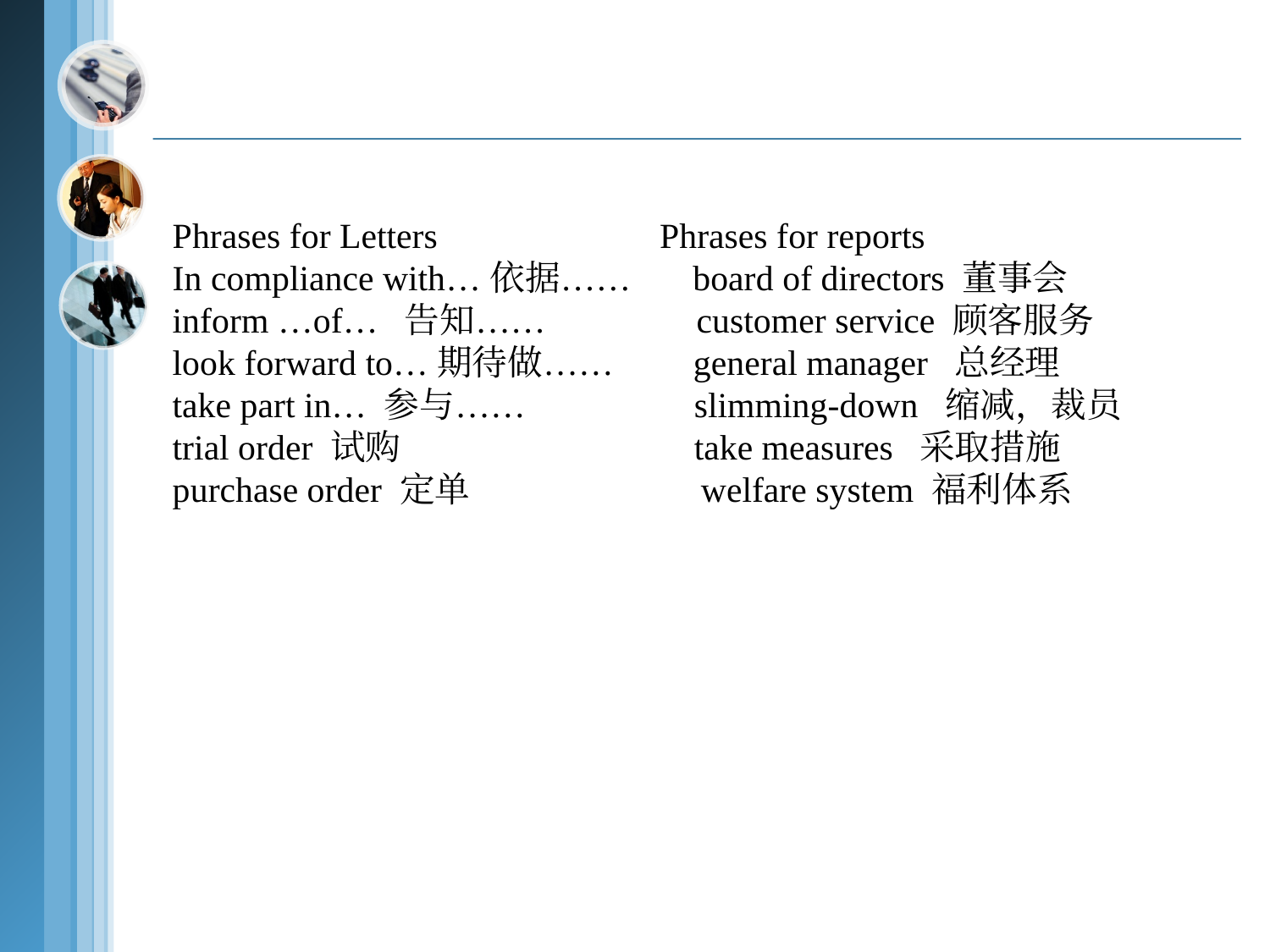

Phrases for Letters                         Phrases for reports
In compliance with…依据……      board of directors 董事会
inform …of…  告知……                customer service 顾客服务
look forward to…期待做……        general manager  总经理
take part in… 参与……                  slimming-down  缩减，裁员
trial order 试购                                take measures  采取措施
purchase order 定单                         welfare system 福利体系